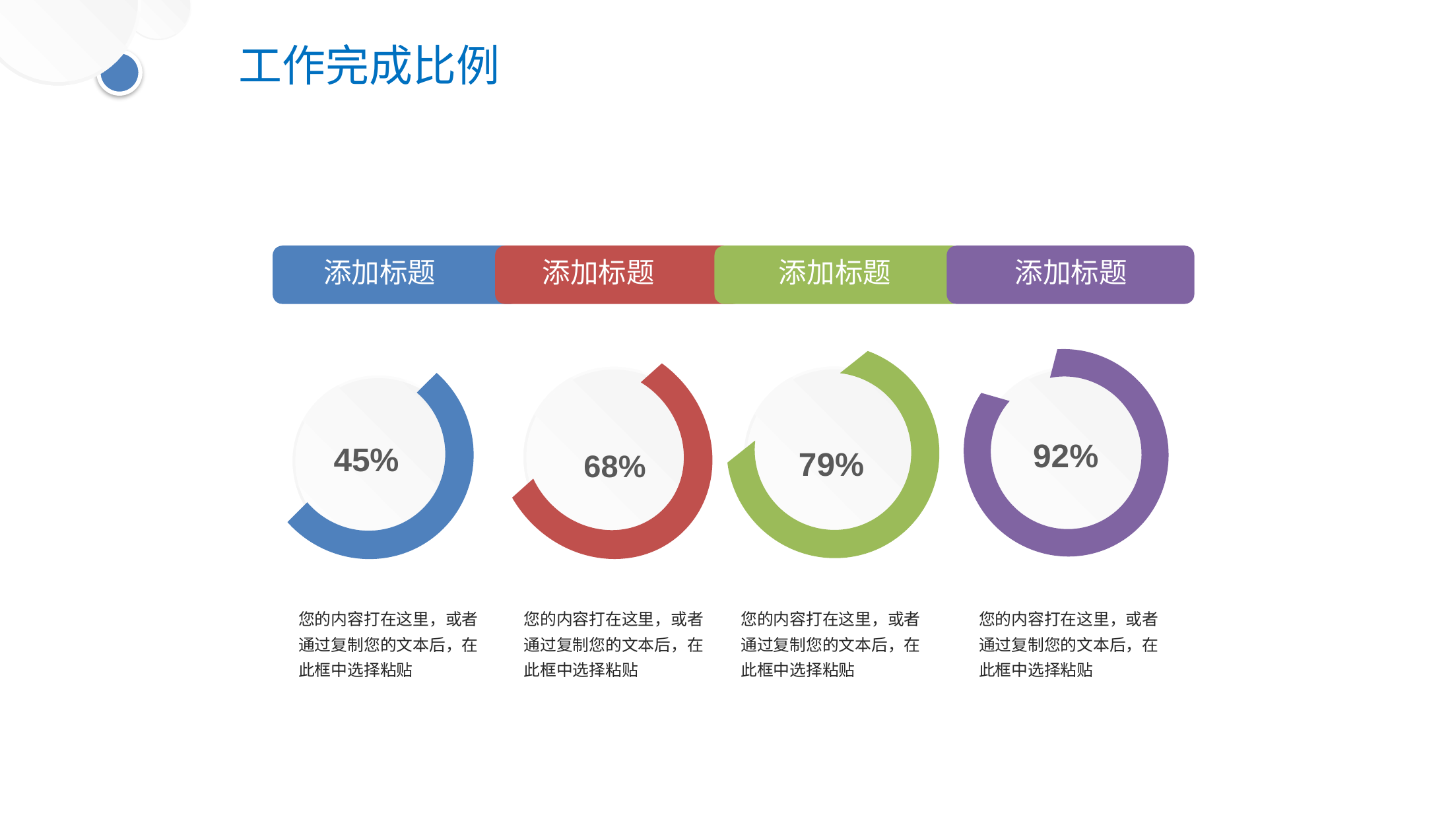

工作完成比例

添加标题

添加标题

添加标题

添加标题

79%

92%

68%

45%

您的内容打在这里，或者通过复制您的文本后，在此框中选择粘贴
您的内容打在这里，或者通过复制您的文本后，在此框中选择粘贴
您的内容打在这里，或者通过复制您的文本后，在此框中选择粘贴
您的内容打在这里，或者通过复制您的文本后，在此框中选择粘贴